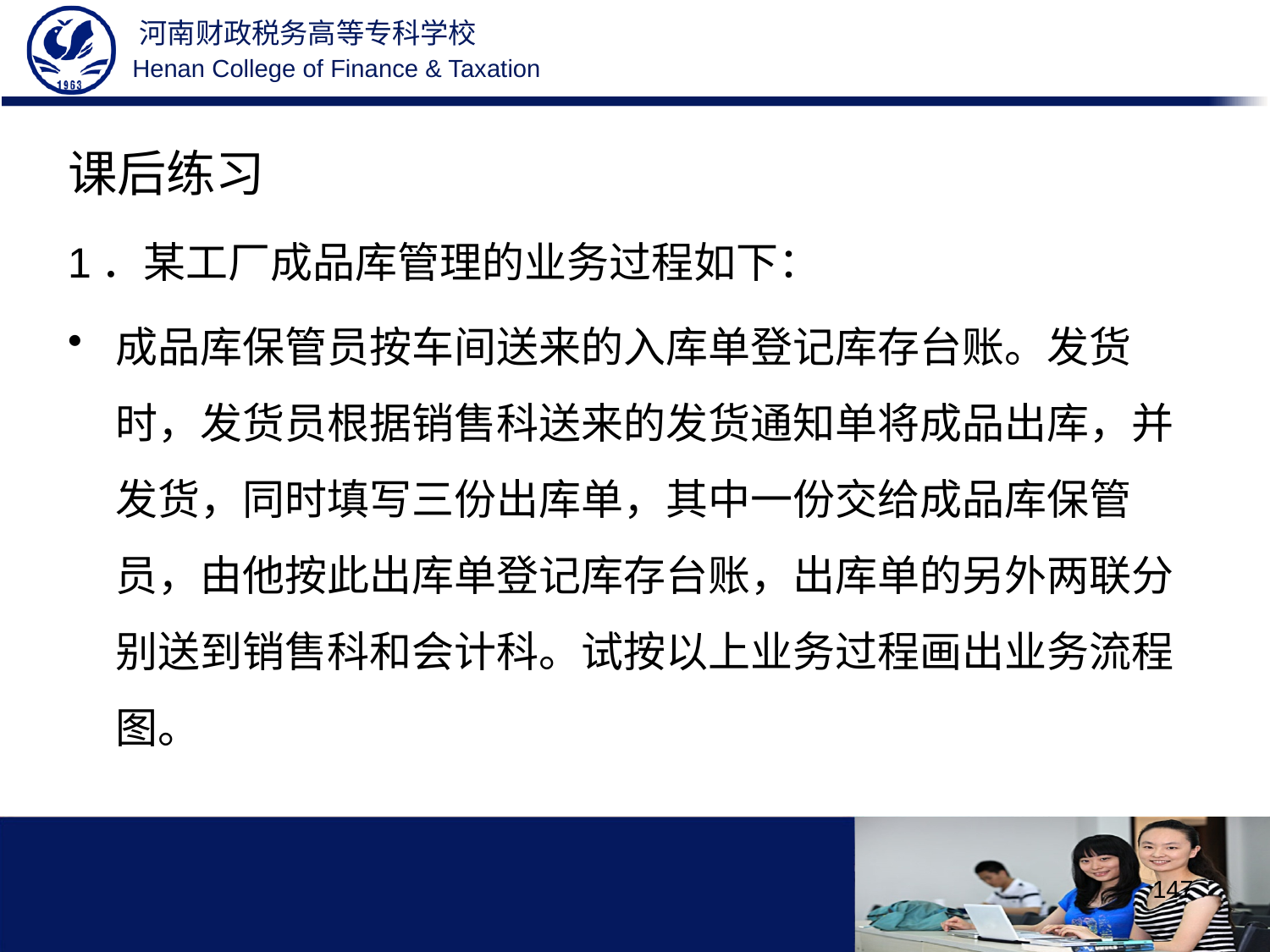

课后练习
1．某工厂成品库管理的业务过程如下：
成品库保管员按车间送来的入库单登记库存台账。发货时，发货员根据销售科送来的发货通知单将成品出库，并发货，同时填写三份出库单，其中一份交给成品库保管员，由他按此出库单登记库存台账，出库单的另外两联分别送到销售科和会计科。试按以上业务过程画出业务流程图。

147